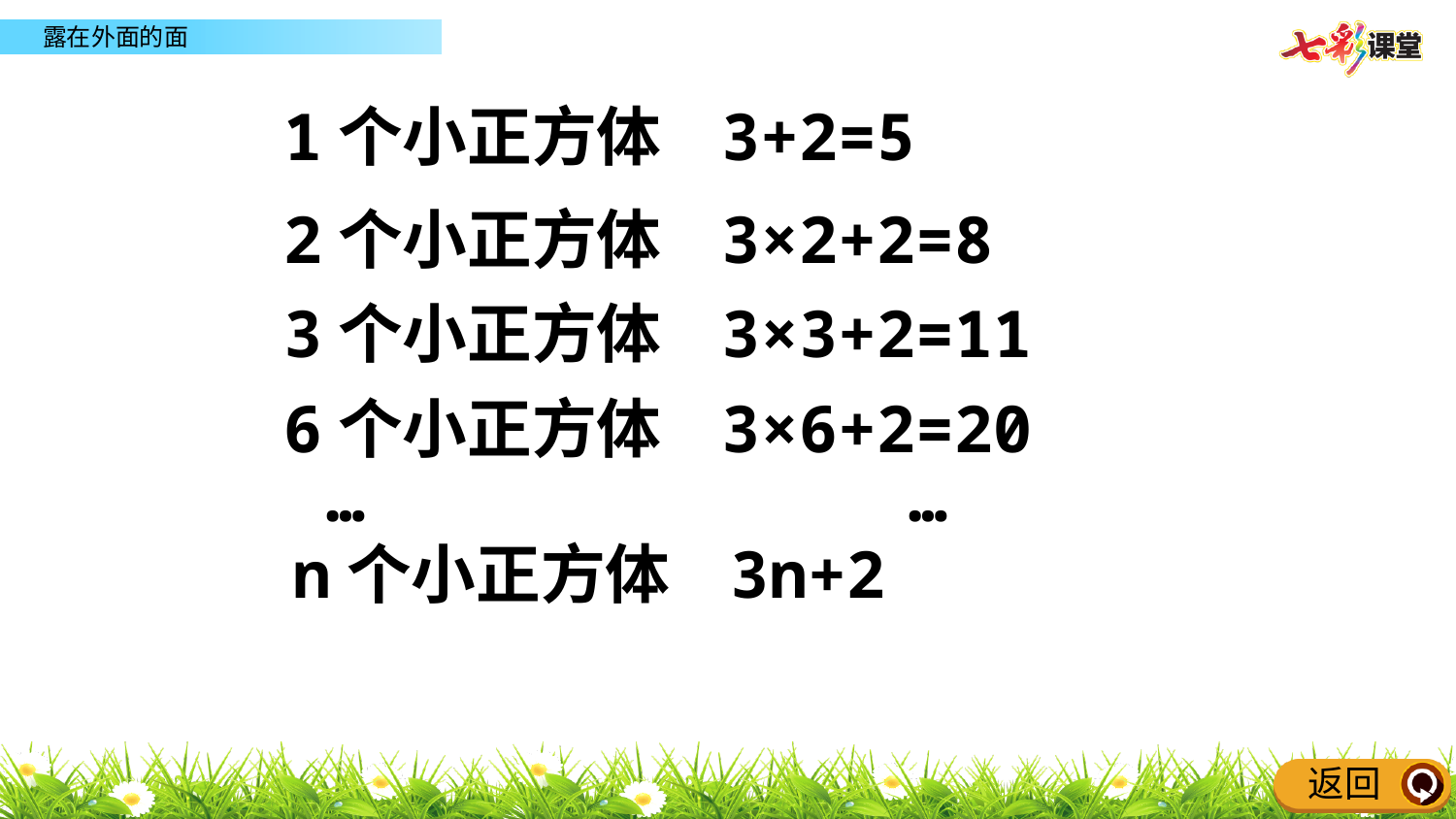

1个小正方体   3+2=5

2个小正方体   3×2+2=8

3个小正方体   3×3+2=11
6个小正方体   3×6+2=20
…              …
n个小正方体   3n+2